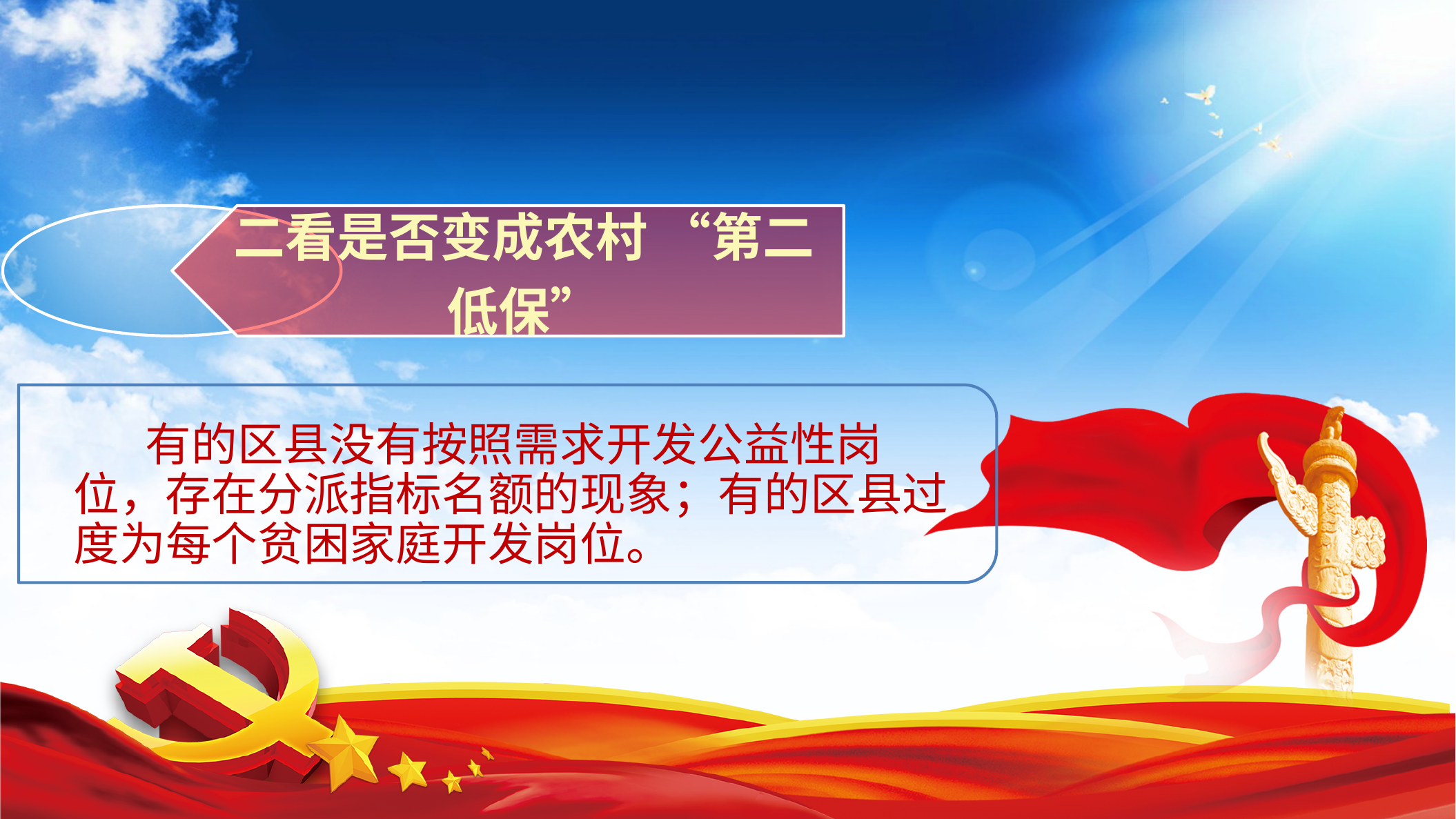

二看是否变成农村 “第二低保”

         有的区县没有按照需求开发公益性岗位，存在分派指标名额的现象；有的区县过度为每个贫困家庭开发岗位。